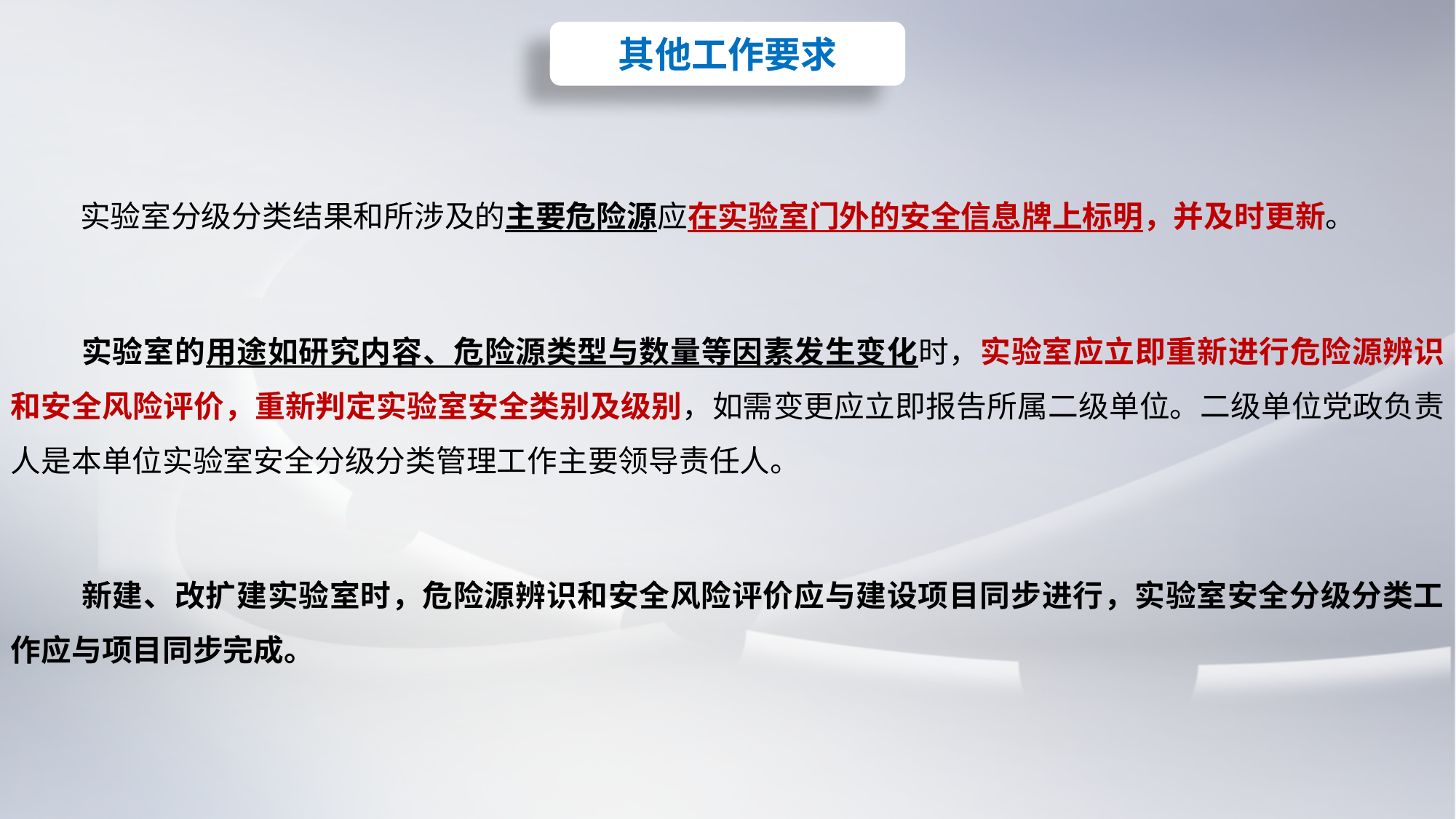

其他工作要求
  实验室分级分类结果和所涉及的主要危险源应在实验室门外的安全信息牌上标明，并及时更新。
  实验室的用途如研究内容、危险源类型与数量等因素发生变化时，实验室应立即重新进行危险源辨识和安全风险评价，重新判定实验室安全类别及级别，如需变更应立即报告所属二级单位。二级单位党政负责人是本单位实验室安全分级分类管理工作主要领导责任人。
  新建、改扩建实验室时，危险源辨识和安全风险评价应与建设项目同步进行，实验室安全分级分类工作应与项目同步完成。